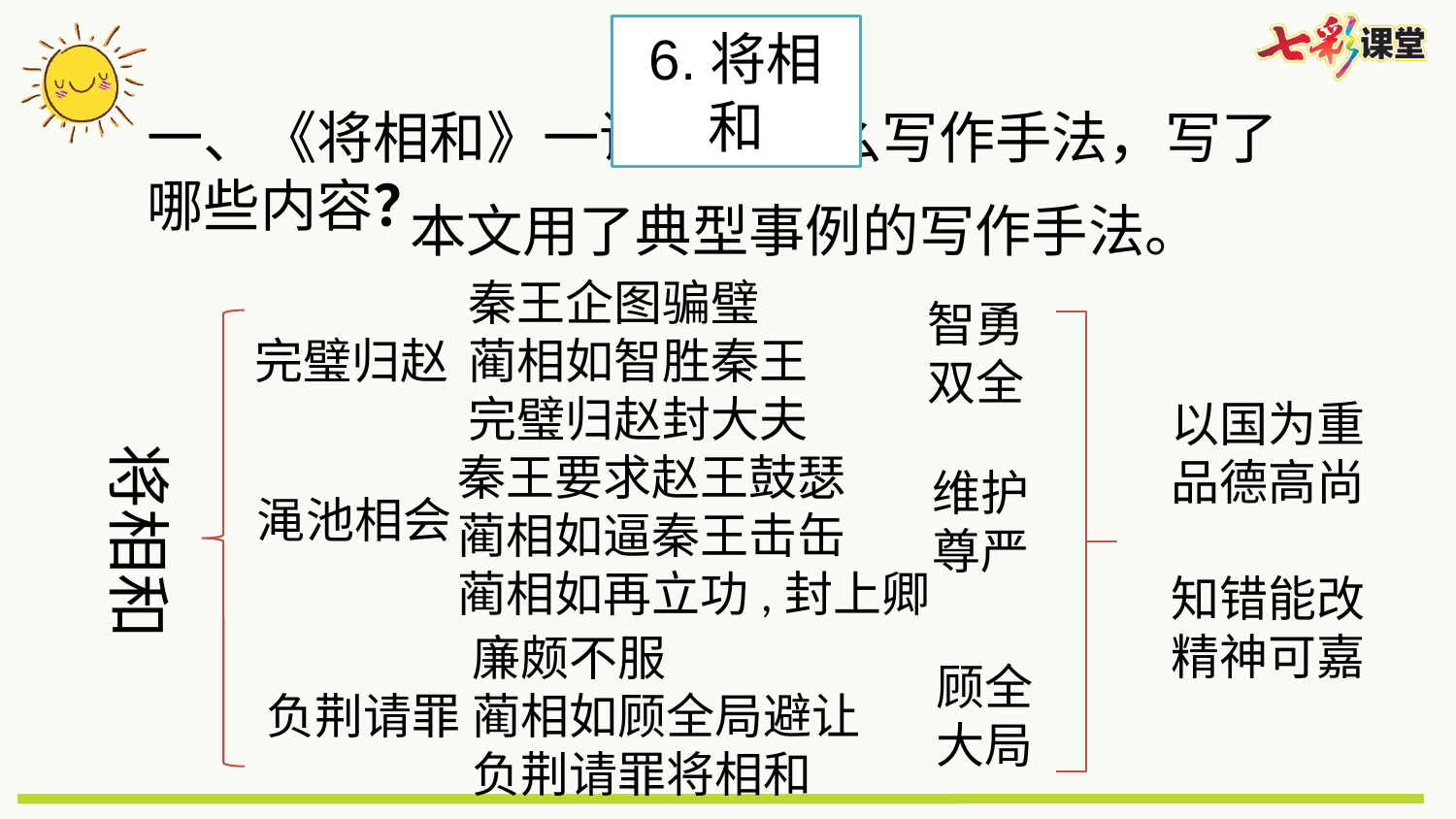

6.将相和
一、《将相和》一课用了什么写作手法，写了哪些内容？
本文用了典型事例的写作手法。
秦王企图骗璧
蔺相如智胜秦王
完璧归赵封大夫
智勇
双全

完璧归赵
以国为重
品德高尚

知错能改
精神可嘉
将相和
秦王要求赵王鼓瑟
蔺相如逼秦王击缶
蔺相如再立功,封上卿
维护
尊严
渑池相会
廉颇不服
蔺相如顾全局避让
负荆请罪将相和
顾全
大局
负荆请罪